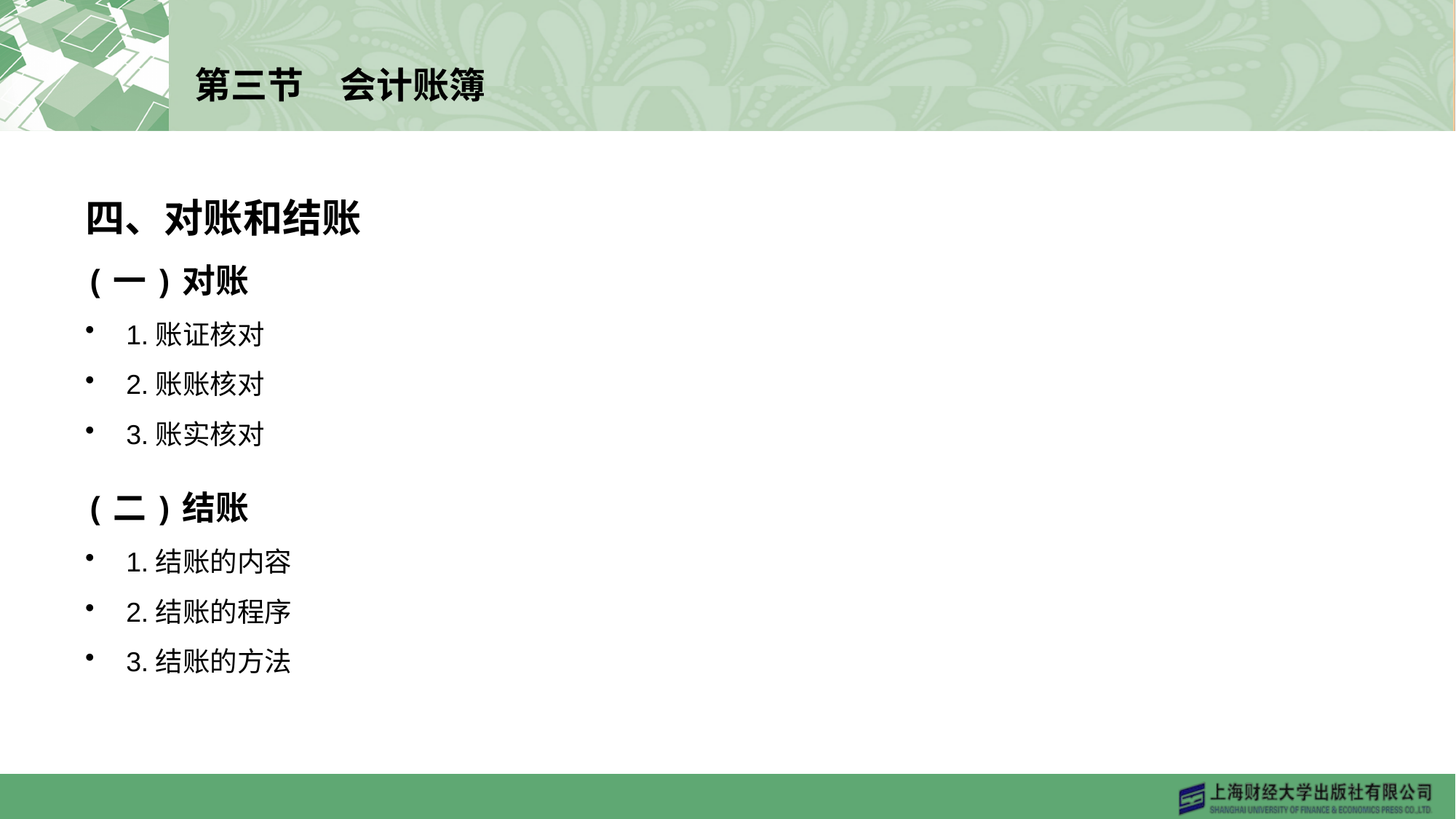

# 第三节　会计账簿
四、对账和结账
(一)对账
1.账证核对
2.账账核对
3.账实核对
(二)结账
1.结账的内容
2.结账的程序
3.结账的方法